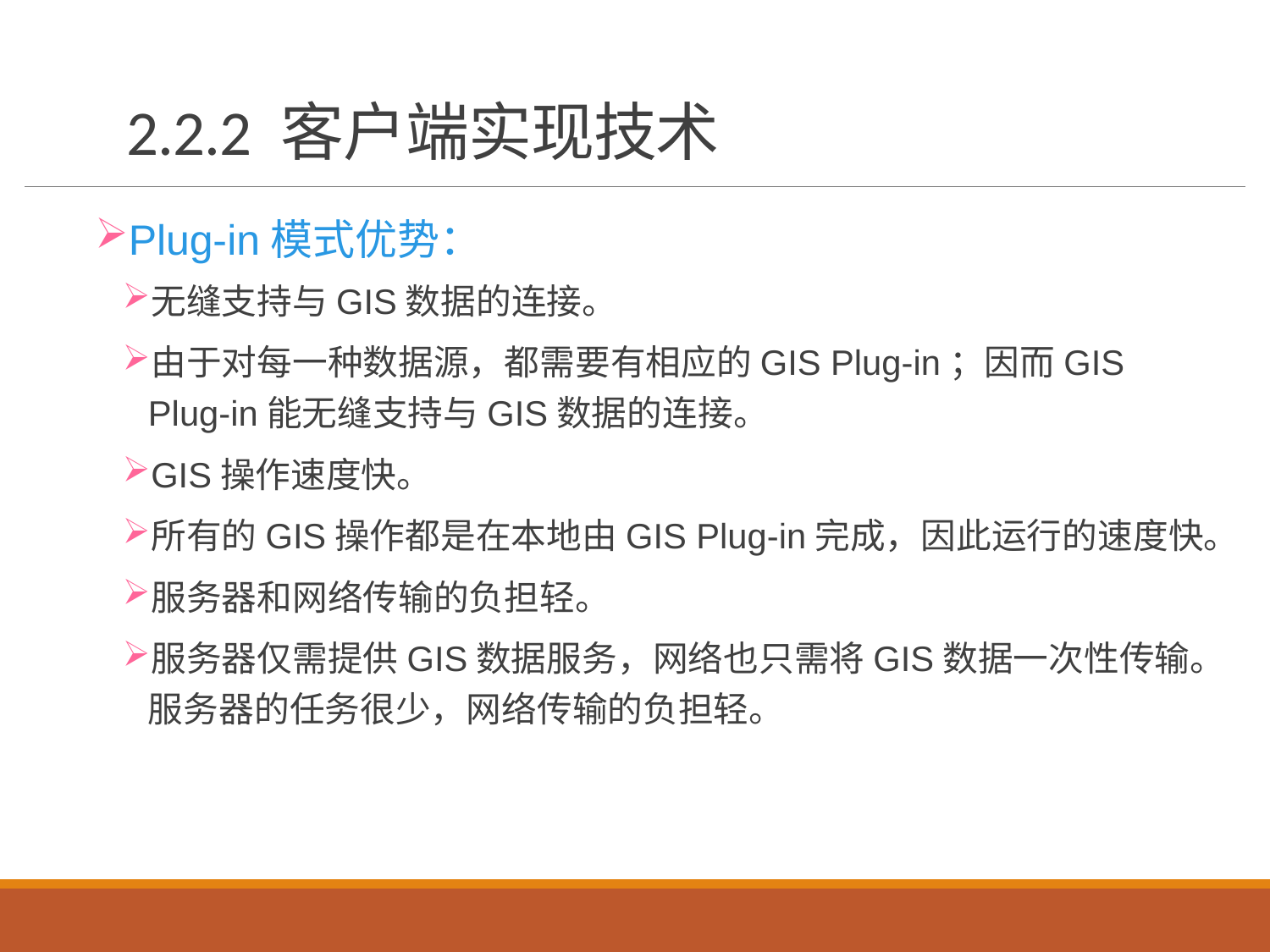

# 2.2.2 客户端实现技术
Plug-in模式优势：
无缝支持与GIS数据的连接。
由于对每一种数据源，都需要有相应的GIS Plug-in；因而GIS Plug-in能无缝支持与GIS数据的连接。
GIS操作速度快。
所有的GIS操作都是在本地由GIS Plug-in完成，因此运行的速度快。
服务器和网络传输的负担轻。
服务器仅需提供GIS数据服务，网络也只需将GIS数据一次性传输。服务器的任务很少，网络传输的负担轻。